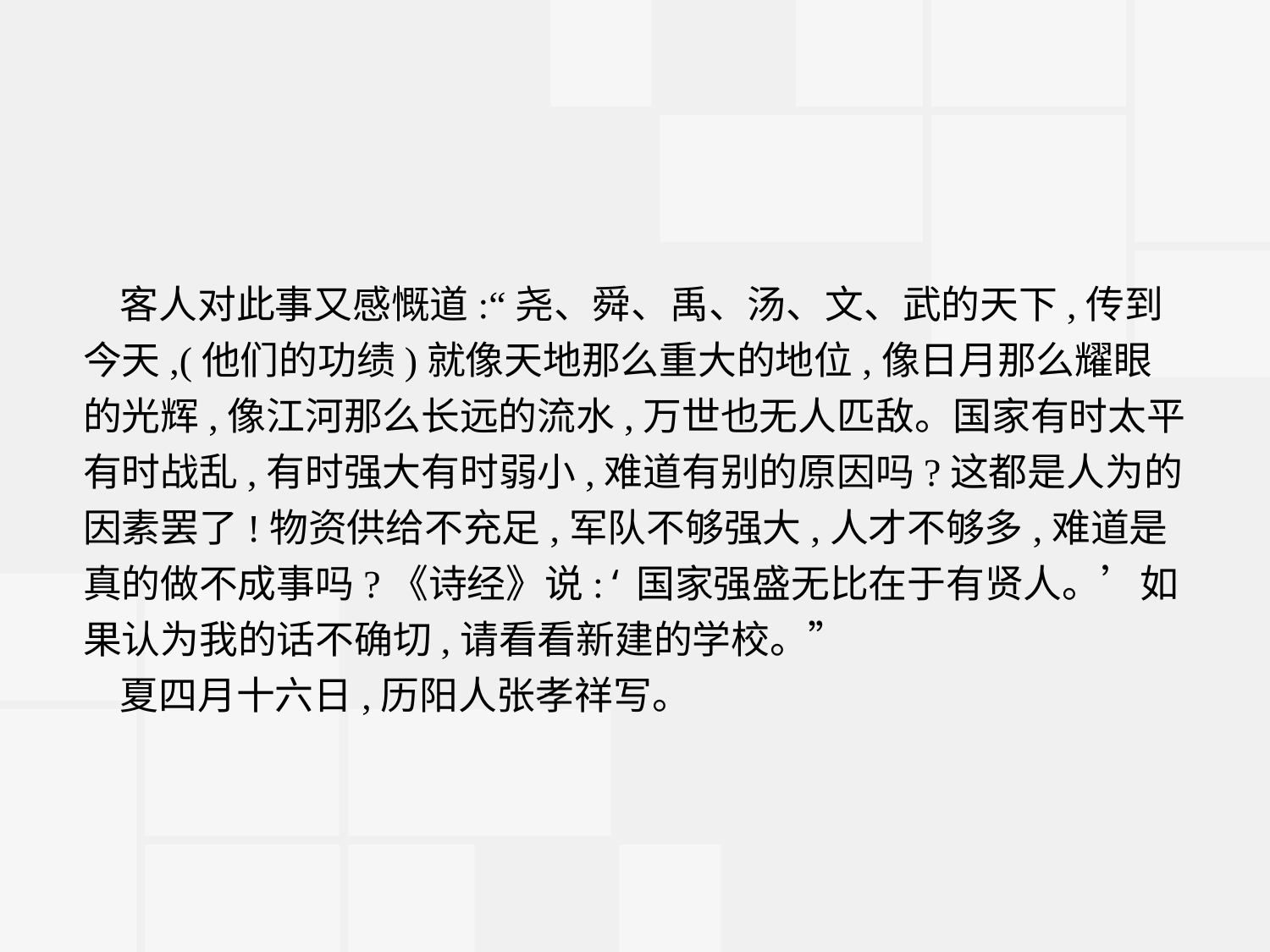

客人对此事又感慨道:“尧、舜、禹、汤、文、武的天下,传到今天,(他们的功绩)就像天地那么重大的地位,像日月那么耀眼的光辉,像江河那么长远的流水,万世也无人匹敌。国家有时太平有时战乱,有时强大有时弱小,难道有别的原因吗?这都是人为的因素罢了!物资供给不充足,军队不够强大,人才不够多,难道是真的做不成事吗?《诗经》说:‘国家强盛无比在于有贤人。’如果认为我的话不确切,请看看新建的学校。”
夏四月十六日,历阳人张孝祥写。